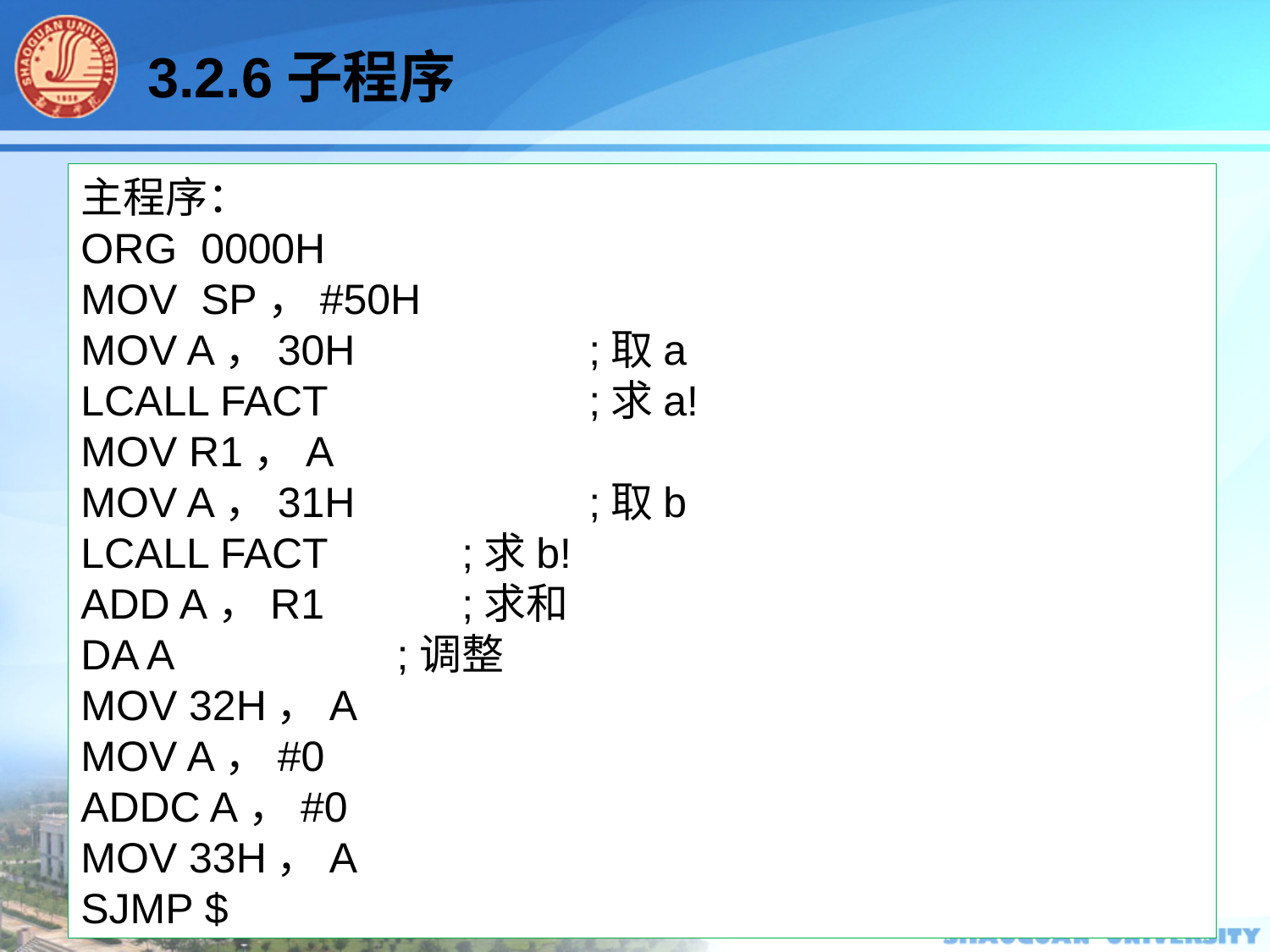

3.2.6子程序
【例3-31】用程序实现y=x!+z!，设x,z均在这个区间（0~5）。x存放在30H单元，z存放在31H单元，把y存入33H和32H单元。（和要求为BCD码）。
解：因该算式两次用到阶乘值，所以在程序中把求阶乘编为子程序。求阶乘采用查表法，主程序和子程序编写如下：
主程序：
ORG  0000H
MOV  SP，#50H
MOV A，30H       		;取a
LCALL FACT        		;求a!
MOV R1，A
MOV A，31H     	 	;取b
LCALL FACT         	;求b!
ADD A，R1          	;求和
DA A                   ;调整
MOV 32H，A
MOV A，#0
ADDC A，#0
MOV 33H，A
SJMP $